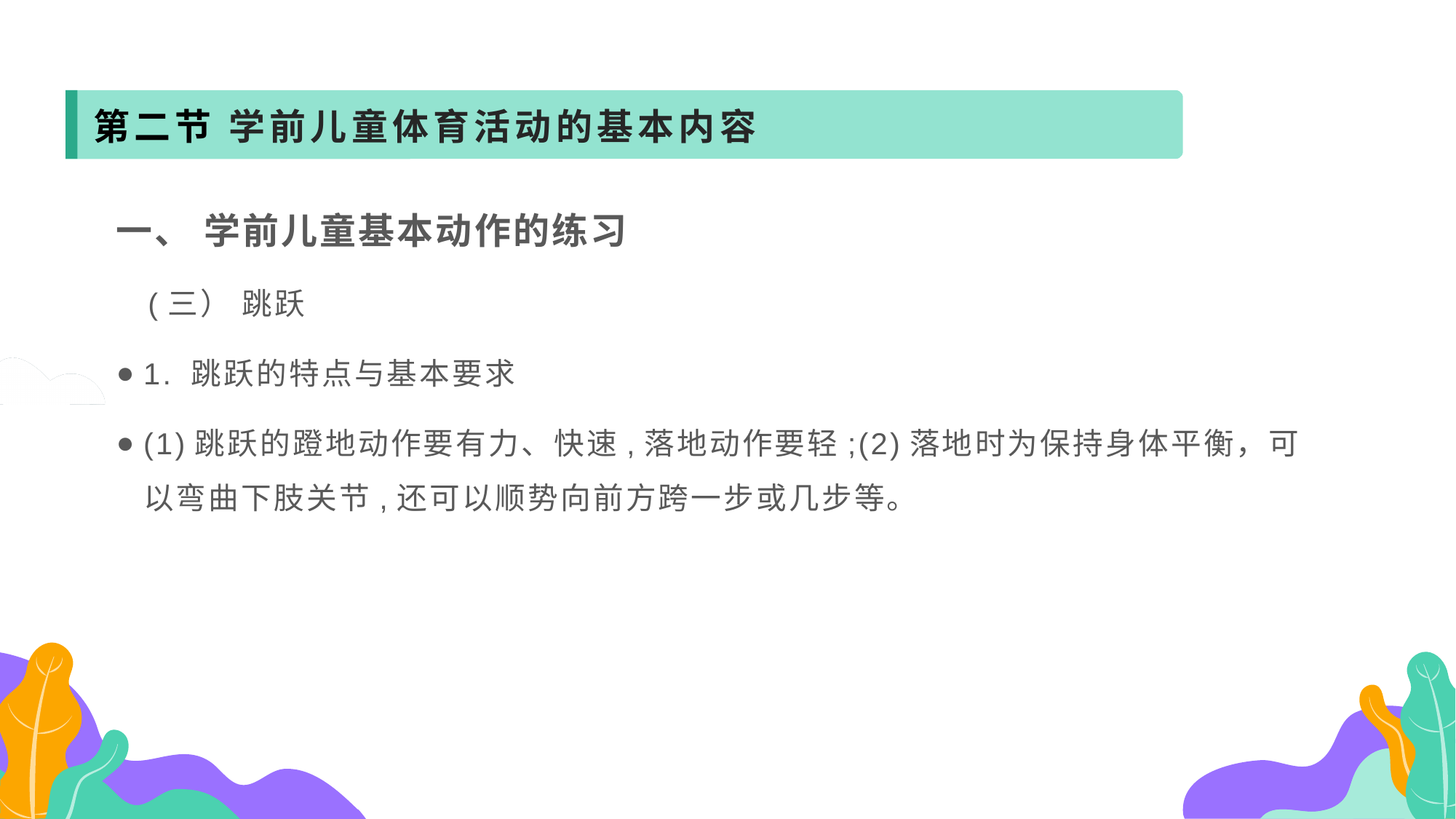

第二节 学前儿童体育活动的基本内容
一、 学前儿童基本动作的练习
   (三） 跳跃
1. 跳跃的特点与基本要求
(1)跳跃的蹬地动作要有力、快速,落地动作要轻;(2)落地时为保持身体平衡，可以弯曲下肢关节,还可以顺势向前方跨一步或几步等。